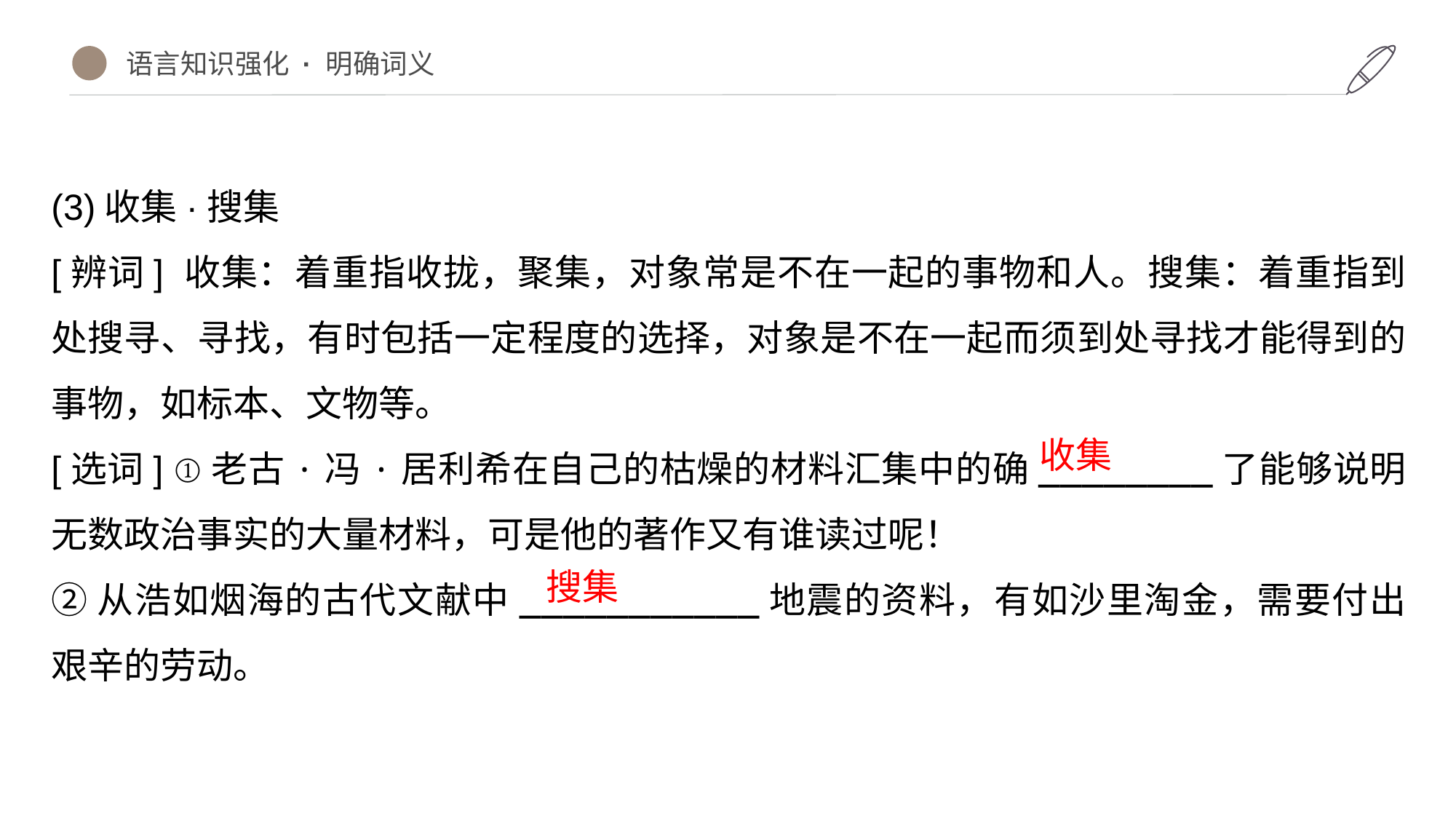

语言知识强化 · 明确词义

(3)收集·搜集
[辨词] 收集：着重指收拢，聚集，对象常是不在一起的事物和人。搜集：着重指到处搜寻、寻找，有时包括一定程度的选择，对象是不在一起而须到处寻找才能得到的事物，如标本、文物等。
[选词] ①老古·冯·居利希在自己的枯燥的材料汇集中的确________了能够说明无数政治事实的大量材料，可是他的著作又有谁读过呢！
②从浩如烟海的古代文献中___________地震的资料，有如沙里淘金，需要付出艰辛的劳动。
收集
搜集